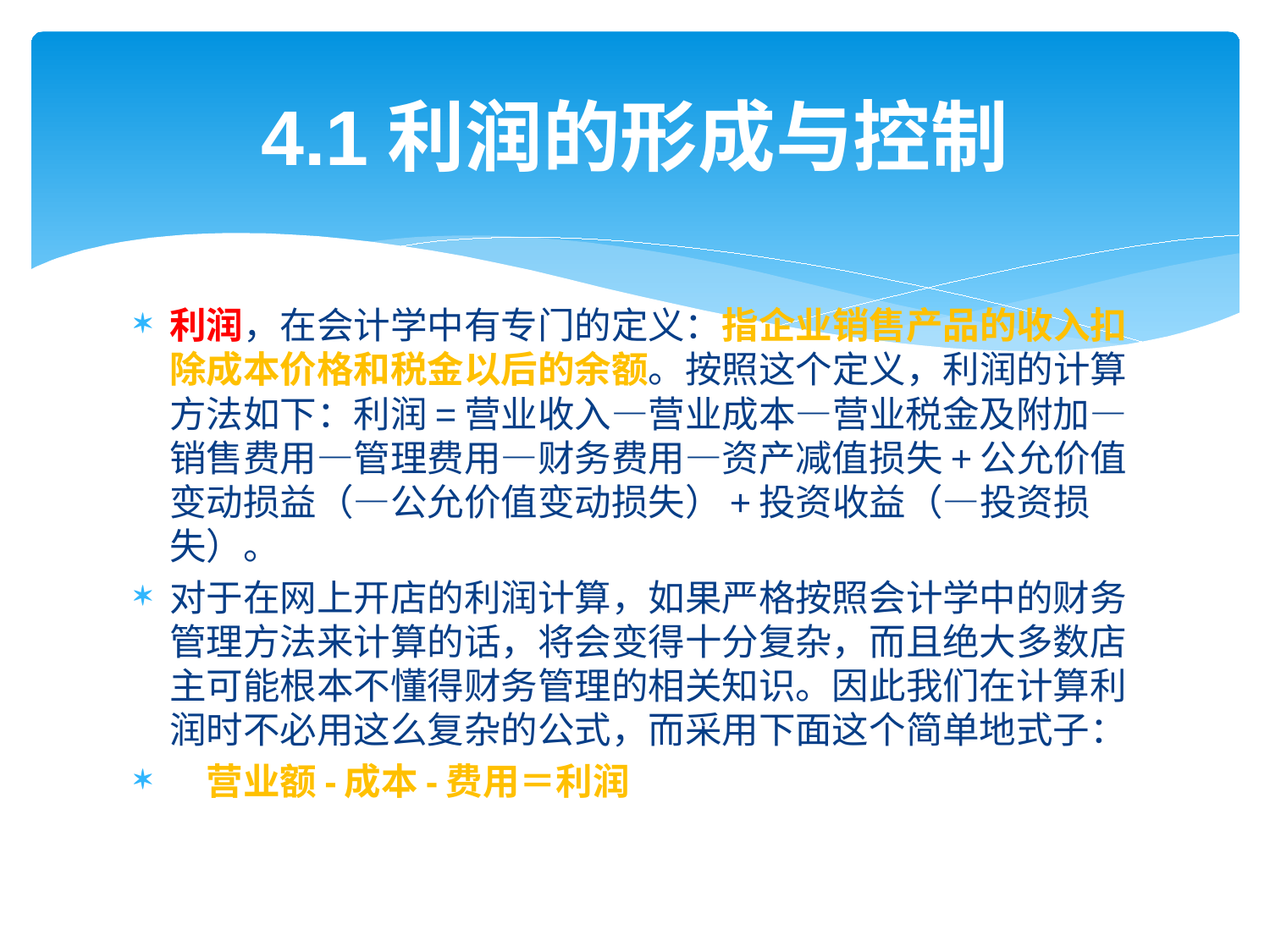

# 4.1利润的形成与控制
利润，在会计学中有专门的定义：指企业销售产品的收入扣除成本价格和税金以后的余额。按照这个定义，利润的计算方法如下：利润=营业收入—营业成本—营业税金及附加—销售费用—管理费用—财务费用—资产减值损失+公允价值变动损益（—公允价值变动损失）+投资收益（—投资损失）。
对于在网上开店的利润计算，如果严格按照会计学中的财务管理方法来计算的话，将会变得十分复杂，而且绝大多数店主可能根本不懂得财务管理的相关知识。因此我们在计算利润时不必用这么复杂的公式，而采用下面这个简单地式子：
　营业额-成本-费用＝利润